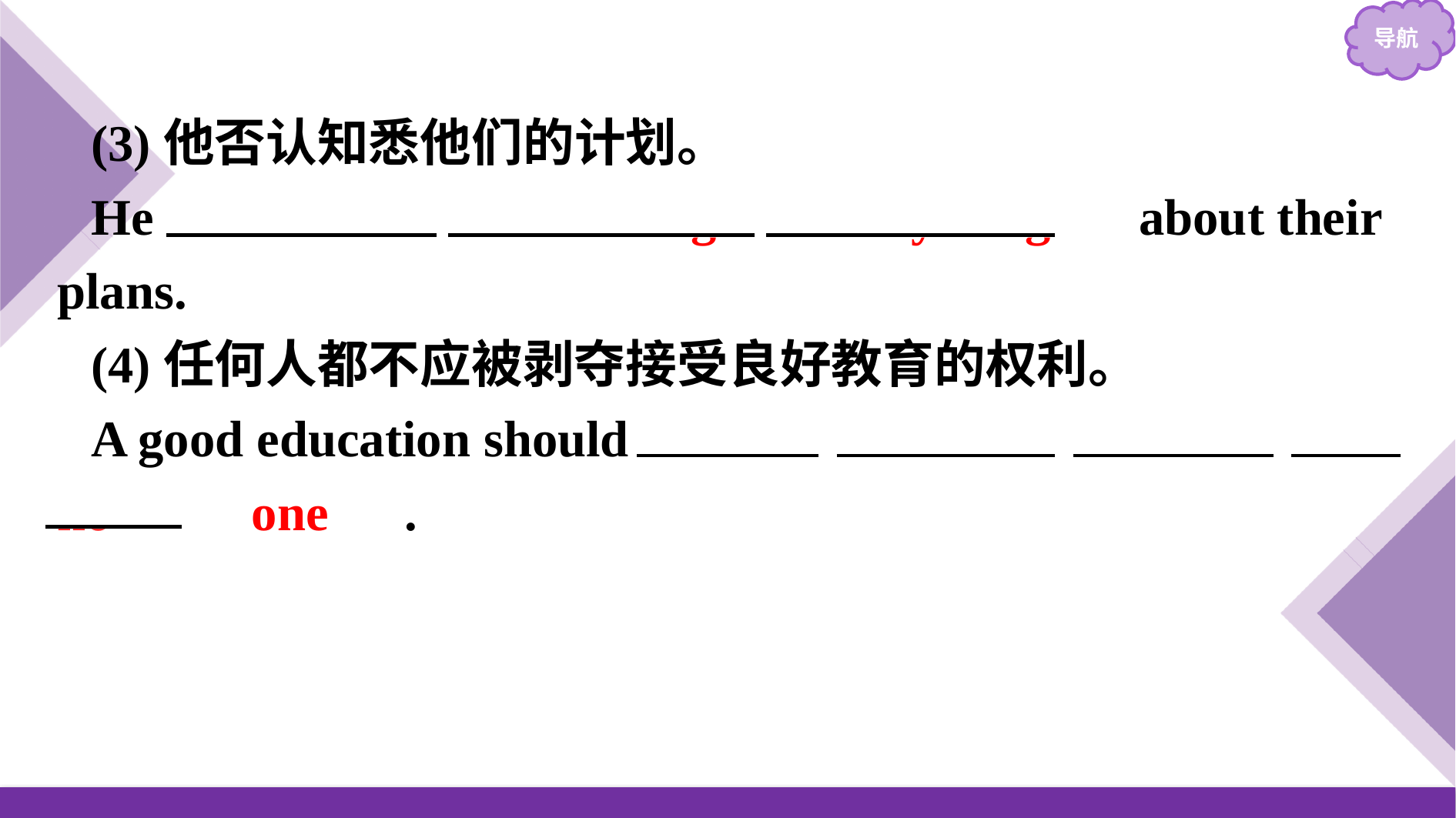

(3)他否认知悉他们的计划。
He 　denied　 　knowing　 　anything　 about their plans.
(4)任何人都不应被剥夺接受良好教育的权利。
A good education should 　be　 　denied　 　to　 　no　 　one　.